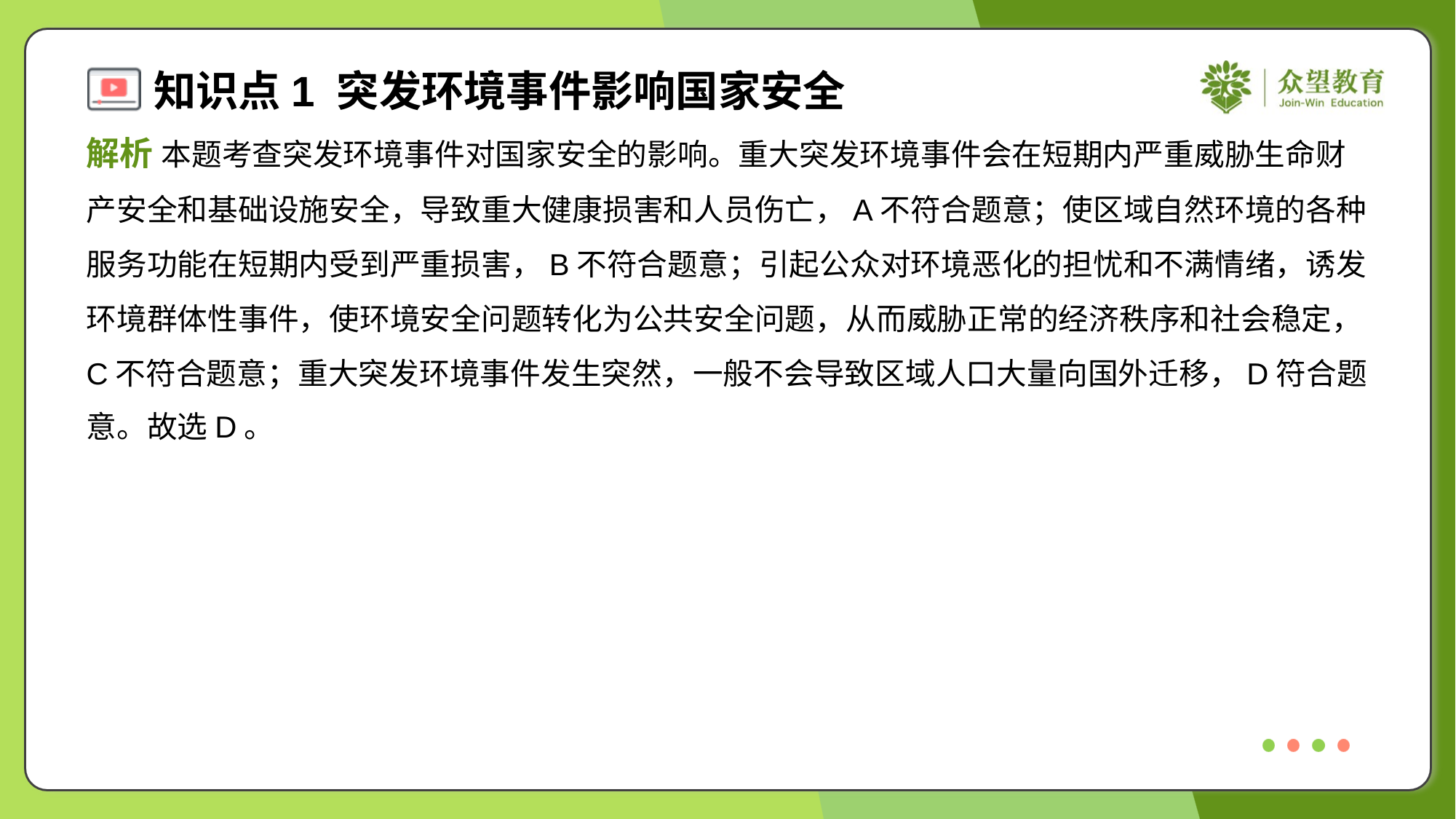

解析 本题考查突发环境事件对国家安全的影响。重大突发环境事件会在短期内严重威胁生命财
产安全和基础设施安全，导致重大健康损害和人员伤亡，A不符合题意；使区域自然环境的各种
服务功能在短期内受到严重损害，B不符合题意；引起公众对环境恶化的担忧和不满情绪，诱发
环境群体性事件，使环境安全问题转化为公共安全问题，从而威胁正常的经济秩序和社会稳定，
C不符合题意；重大突发环境事件发生突然，一般不会导致区域人口大量向国外迁移，D符合题
意。故选D。